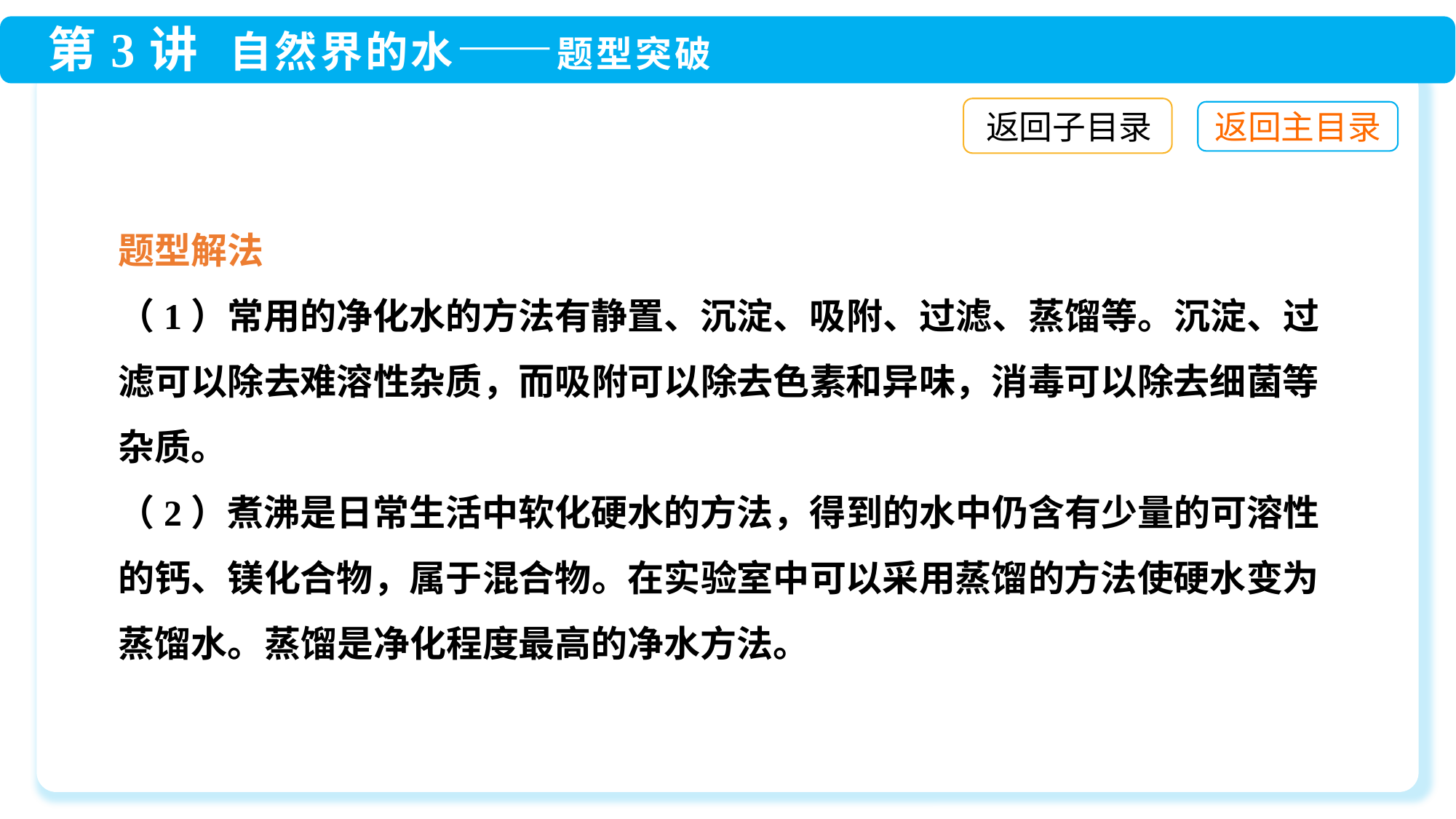

返回子目录
题型解法
（1）常用的净化水的方法有静置、沉淀、吸附、过滤、蒸馏等。沉淀、过滤可以除去难溶性杂质，而吸附可以除去色素和异味，消毒可以除去细菌等杂质。
（2）煮沸是日常生活中软化硬水的方法，得到的水中仍含有少量的可溶性的钙、镁化合物，属于混合物。在实验室中可以采用蒸馏的方法使硬水变为蒸馏水。蒸馏是净化程度最高的净水方法。